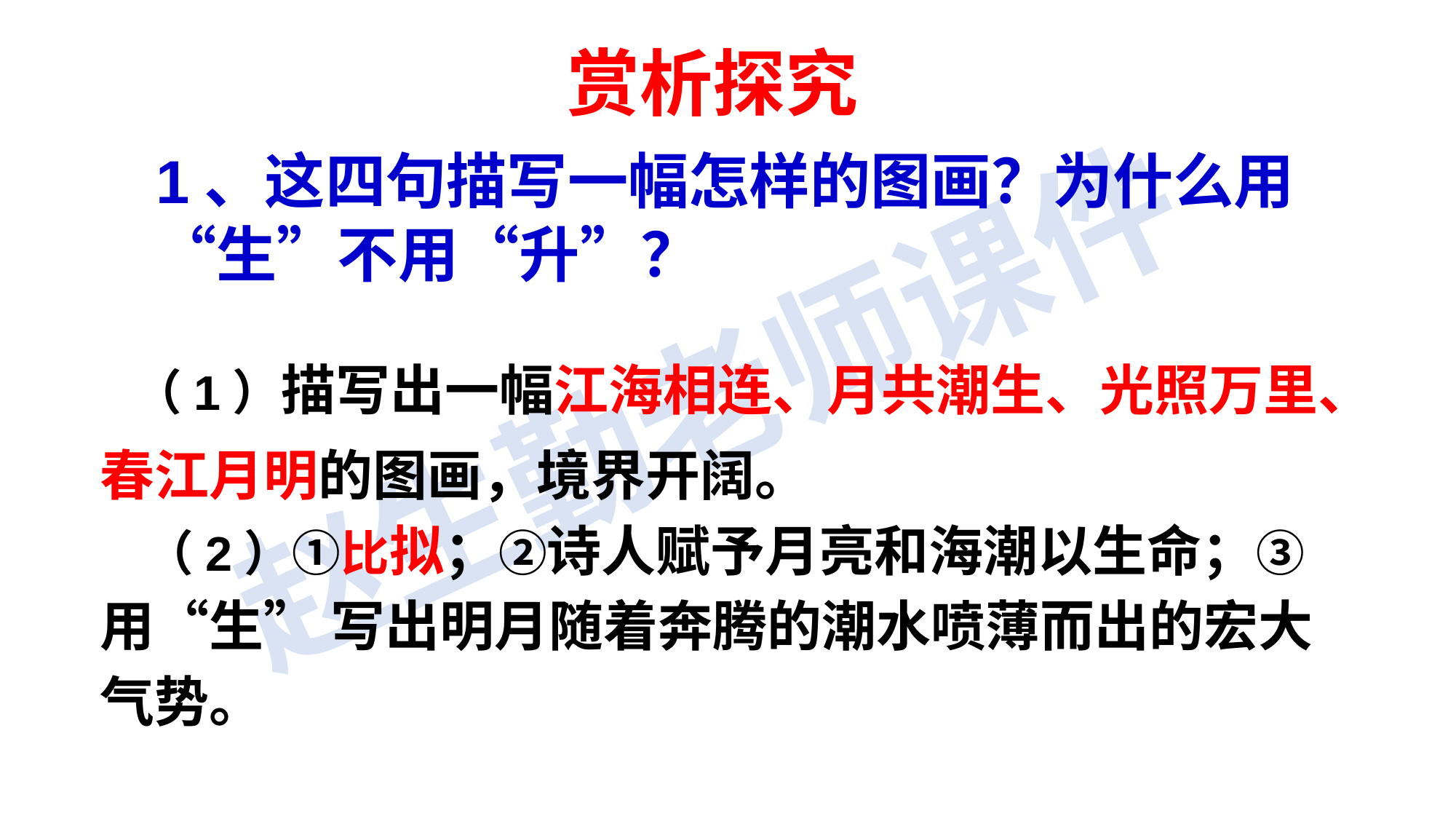

赏析探究
1、这四句描写一幅怎样的图画？为什么用“生”不用“升”？
  （1）描写出一幅江海相连、月共潮生、光照万里、春江月明的图画，境界开阔。
   （2）①比拟；②诗人赋予月亮和海潮以生命；③用“生” 写出明月随着奔腾的潮水喷薄而出的宏大气势。